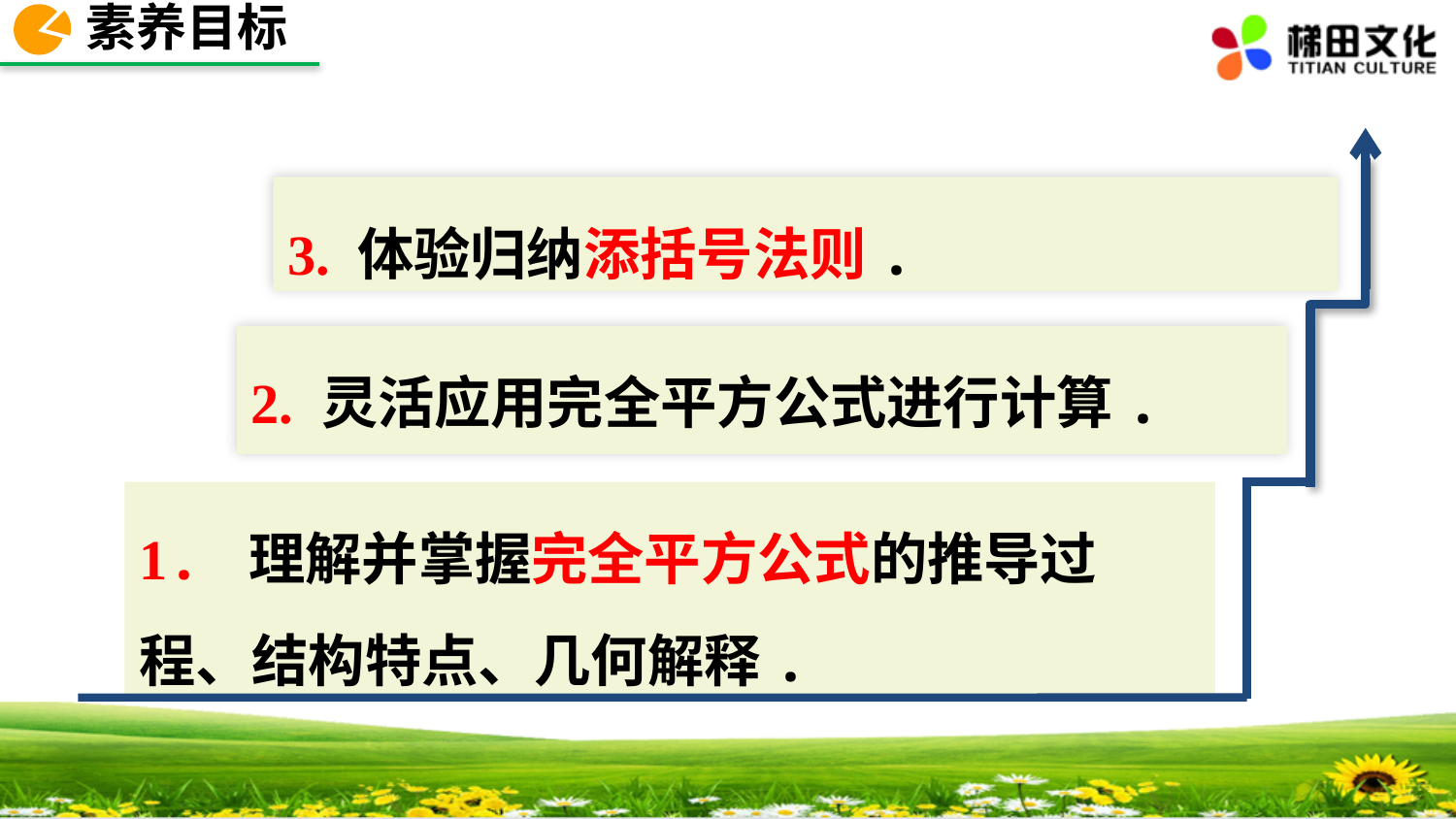

素养目标

3. 体验归纳添括号法则.
2. 灵活应用完全平方公式进行计算.
1. 理解并掌握完全平方公式的推导过程、结构特点、几何解释.